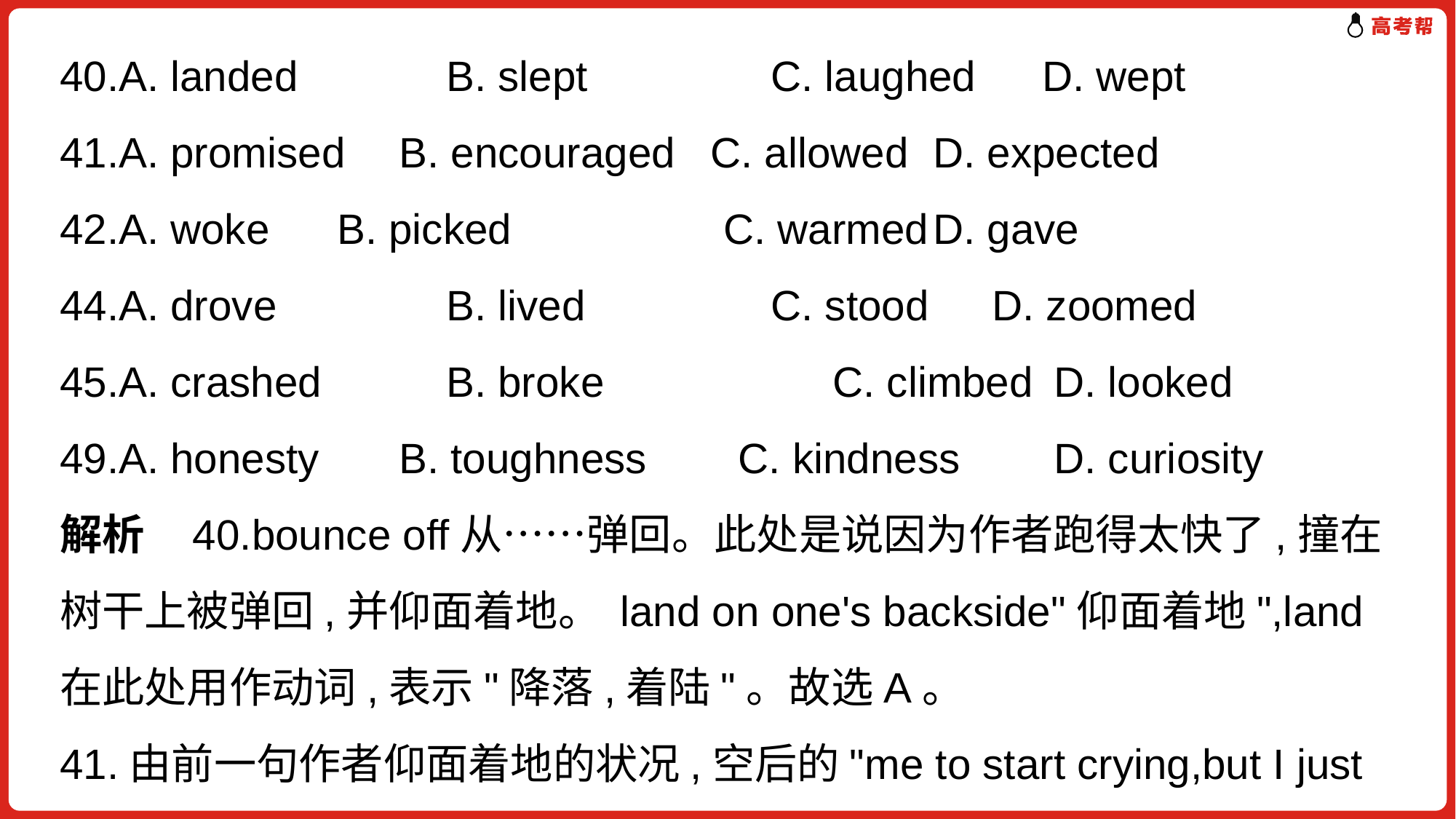

40.A. landed	     B. slept	              C. laughed	D. wept
41.A. promised	 B. encouraged   C. allowed	D. expected
42.A. woke	     B. picked	          C. warmed	D. gave
44.A. drove 	     B. lived	              C. stood	     D. zoomed
45.A. crashed	     B. broke 	          C. climbed	 D. looked
49.A. honesty	 B. toughness	  C. kindness	 D. curiosity
解析    40.bounce off从……弹回。此处是说因为作者跑得太快了,撞在树干上被弹回,并仰面着地。 land on one's backside"仰面着地",land在此处用作动词,表示"降落,着陆"。故选A。
41.由前一句作者仰面着地的状况,空后的"me to start crying,but I just